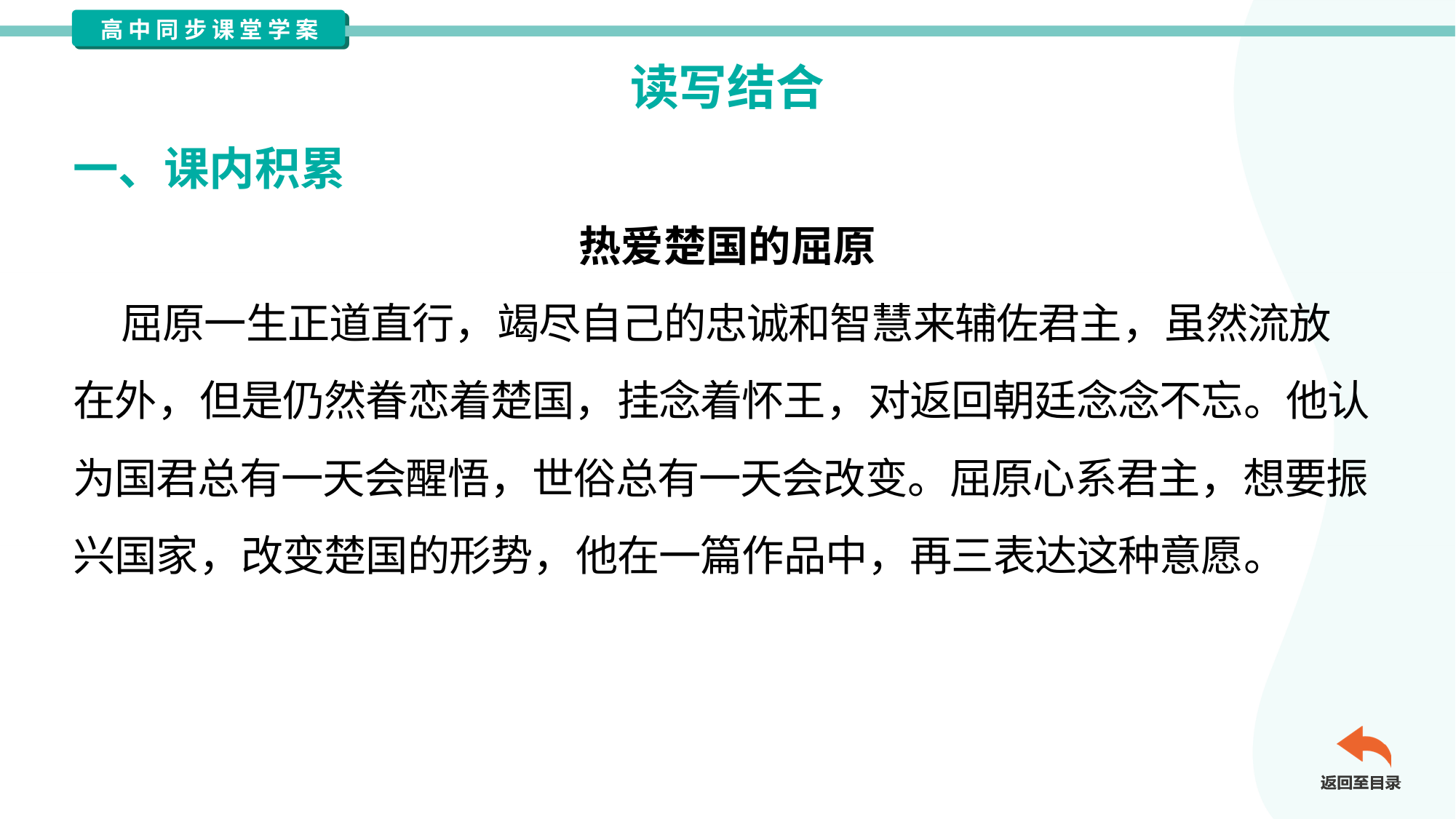

读写结合
一、课内积累
热爱楚国的屈原
    屈原一生正道直行，竭尽自己的忠诚和智慧来辅佐君主，虽然流放
在外，但是仍然眷恋着楚国，挂念着怀王，对返回朝廷念念不忘。他认
为国君总有一天会醒悟，世俗总有一天会改变。屈原心系君主，想要振
兴国家，改变楚国的形势，他在一篇作品中，再三表达这种意愿。